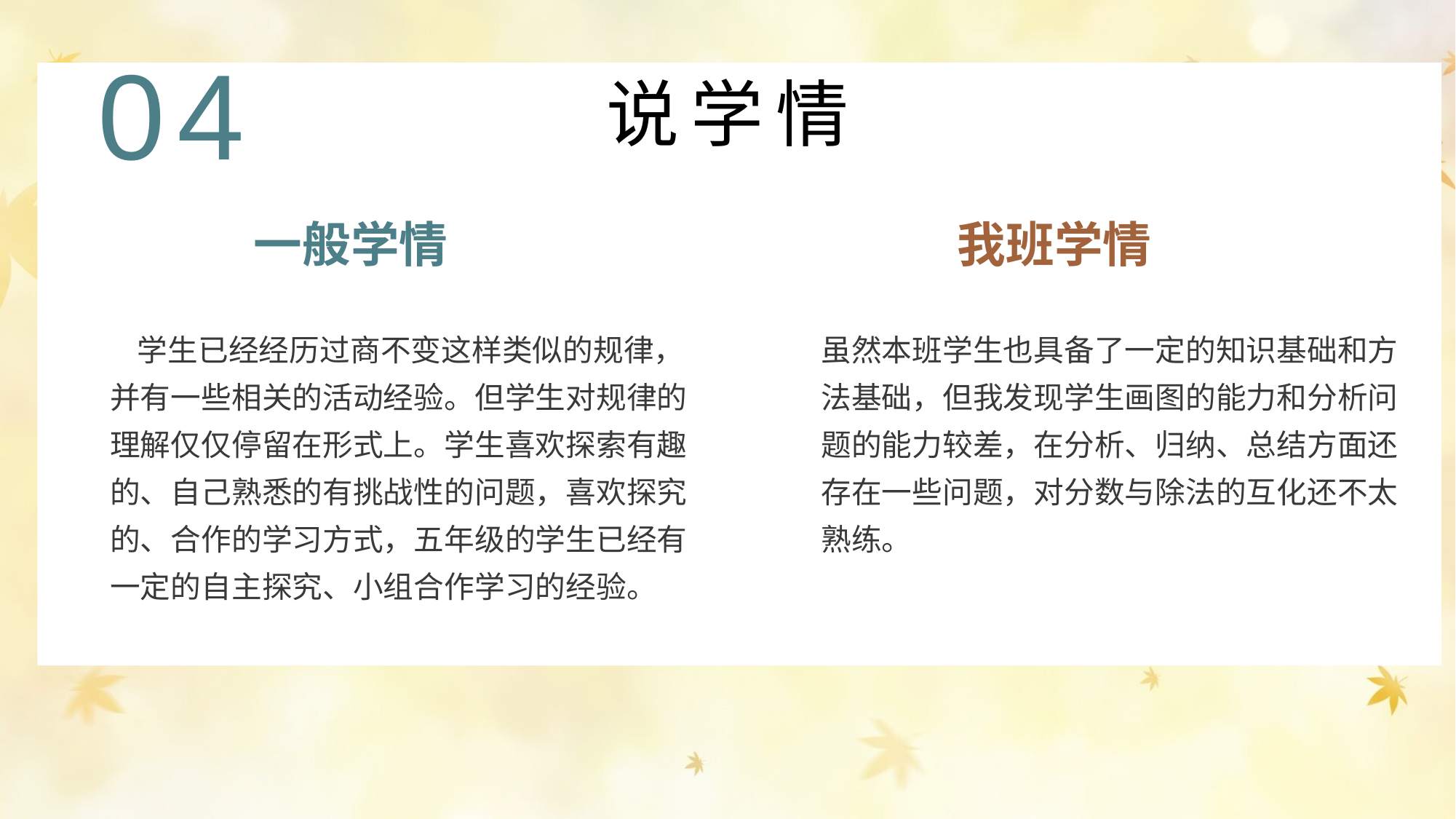

04

说学情
一般学情
我班学情
   学生已经经历过商不变这样类似的规律，并有一些相关的活动经验。但学生对规律的理解仅仅停留在形式上。学生喜欢探索有趣的、自己熟悉的有挑战性的问题，喜欢探究的、合作的学习方式，五年级的学生已经有一定的自主探究、小组合作学习的经验。
虽然本班学生也具备了一定的知识基础和方法基础，但我发现学生画图的能力和分析问题的能力较差，在分析、归纳、总结方面还存在一些问题，对分数与除法的互化还不太熟练。